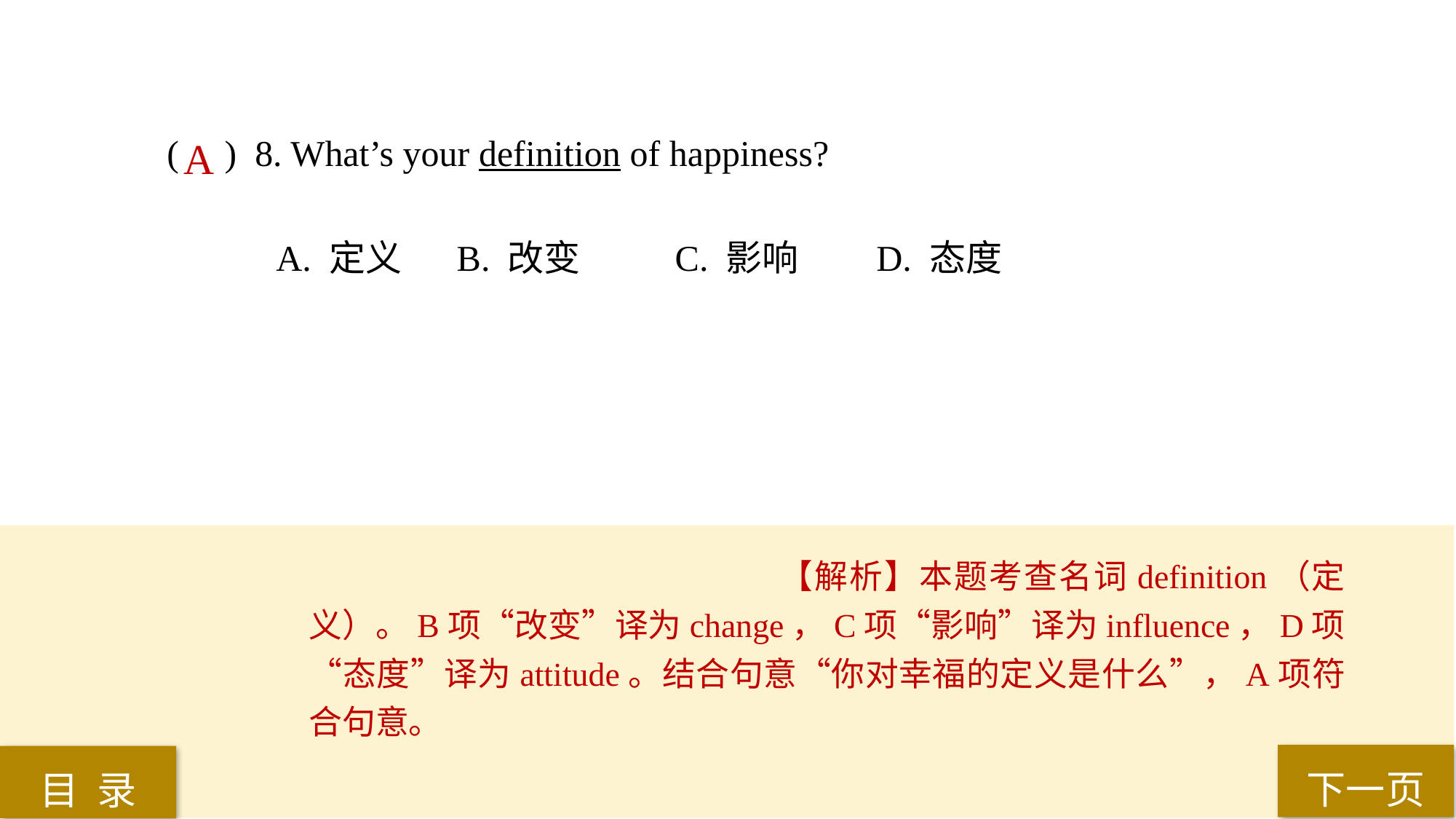

(     )  8. What’s your definition of happiness?

A. 定义	 B. 改变	 C. 影响 	D. 态度
A
【解析】本题考查名词definition（定义）。B项“改变”译为change，C项“影响”译为influence，D项“态度”译为attitude。结合句意“你对幸福的定义是什么”，A项符合句意。